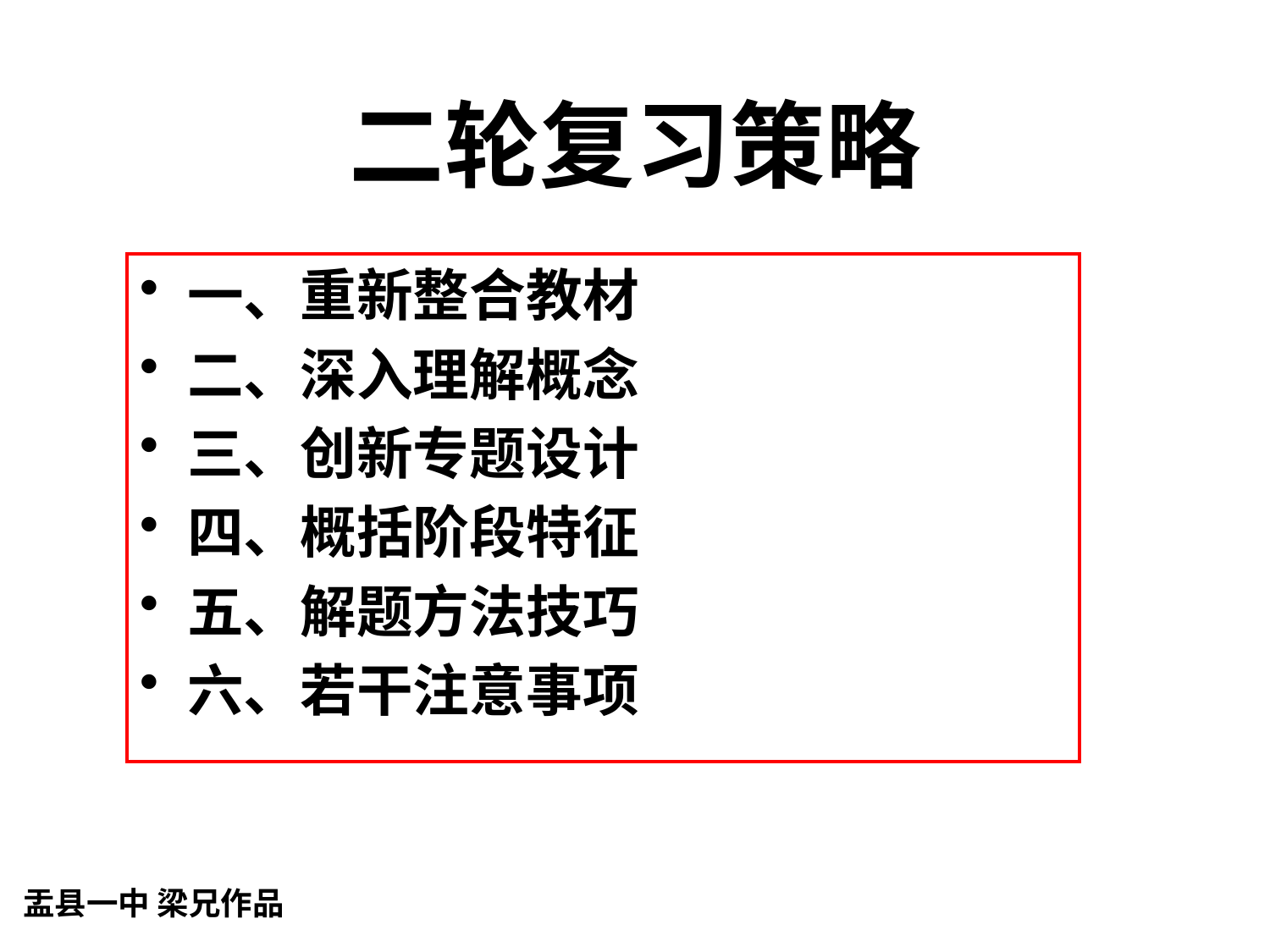

# 二轮复习策略
一、重新整合教材
二、深入理解概念
三、创新专题设计
四、概括阶段特征
五、解题方法技巧
六、若干注意事项

盂县一中 梁兄作品